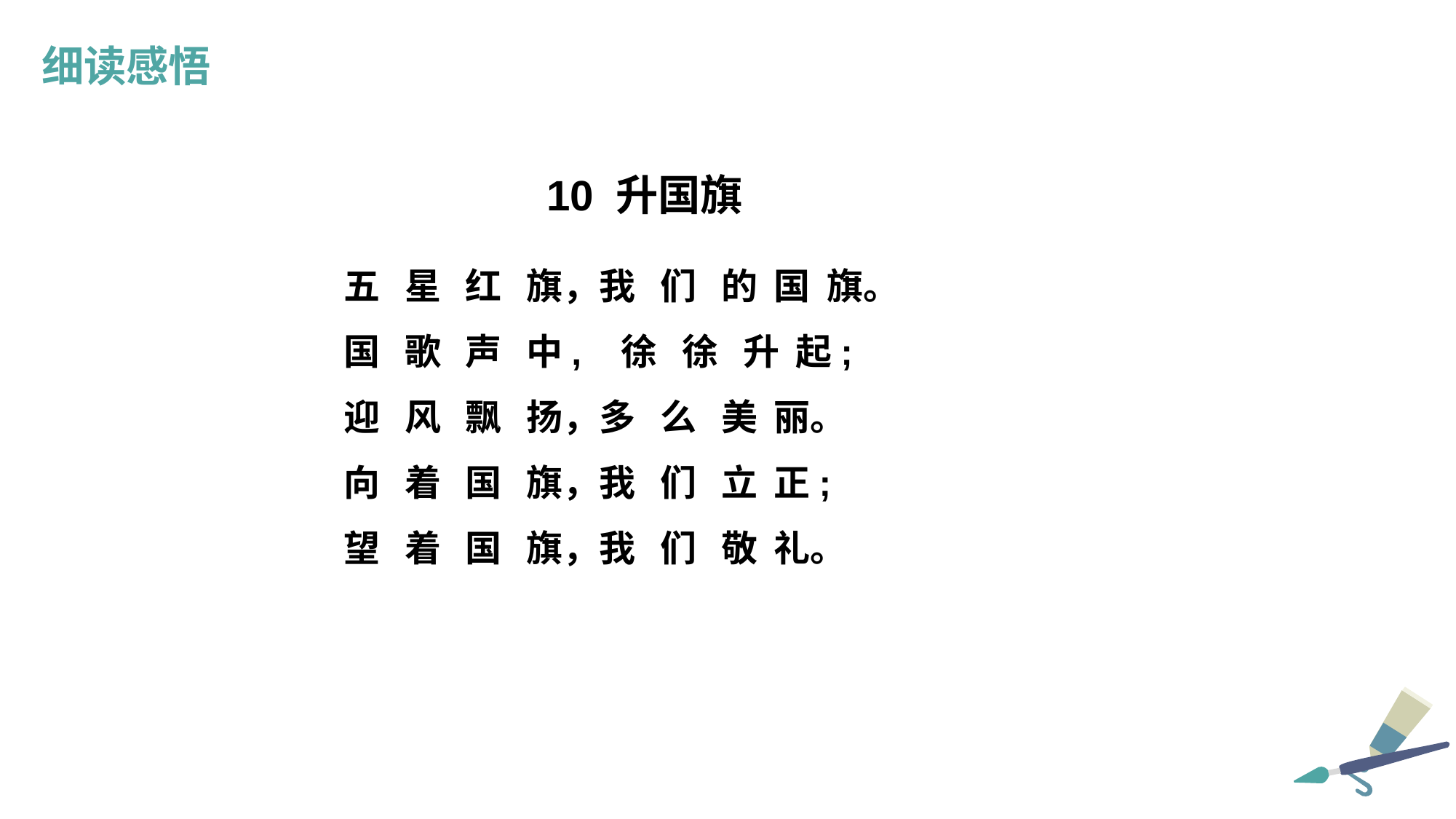

细读感悟
            10 升国旗
五   星   红   旗，我   们   的  国  旗。
国   歌   声   中,   徐   徐   升  起;
迎   风   飘   扬，多   么   美  丽。
向   着   国   旗，我   们   立  正;
望   着   国   旗，我   们   敬  礼。